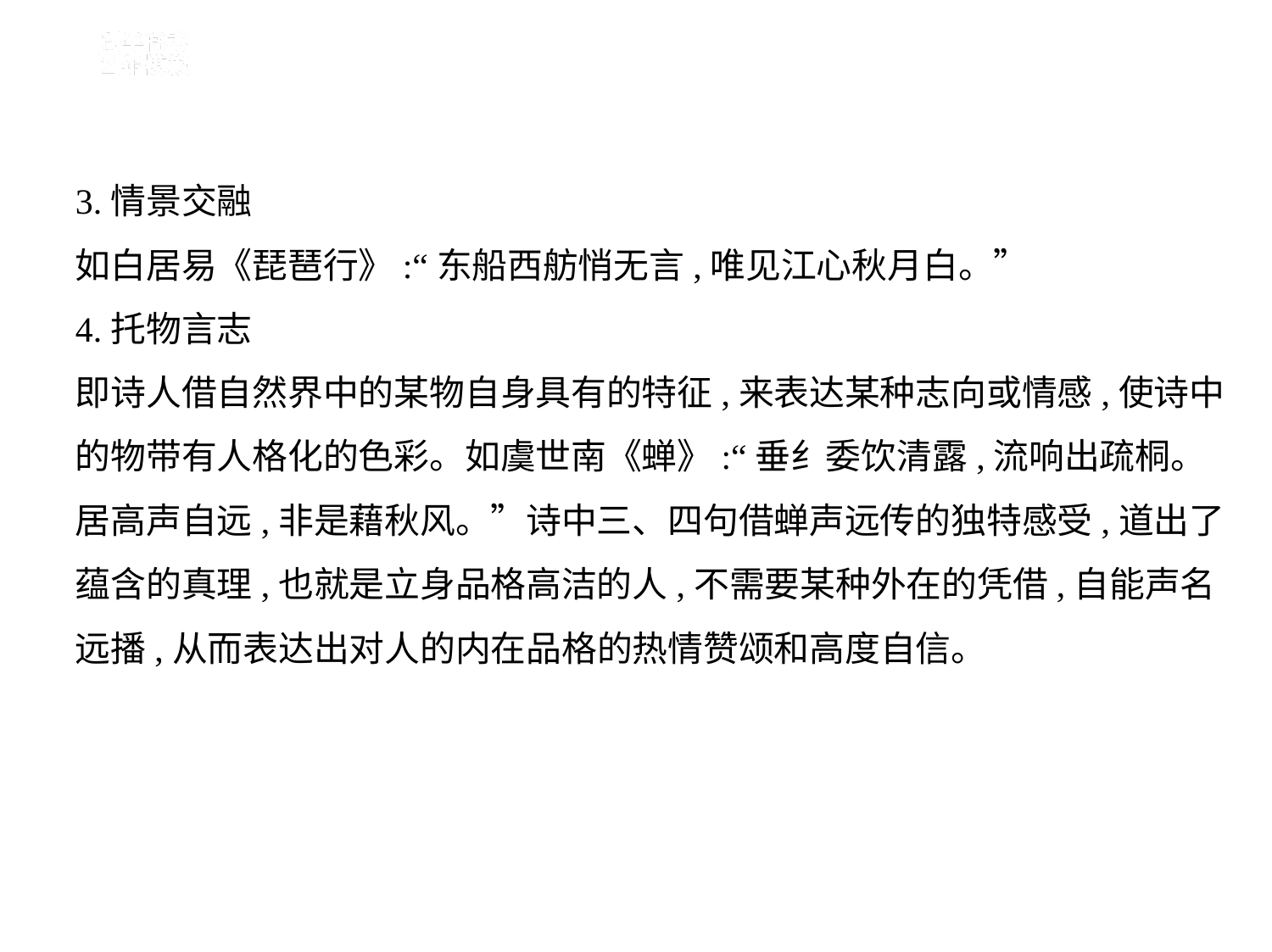

3.情景交融
如白居易《琵琶行》:“东船西舫悄无言,唯见江心秋月白。”
4.托物言志
即诗人借自然界中的某物自身具有的特征,来表达某种志向或情感,使诗中
的物带有人格化的色彩。如虞世南《蝉》:“垂纟委饮清露,流响出疏桐。
居高声自远,非是藉秋风。”诗中三、四句借蝉声远传的独特感受,道出了
蕴含的真理,也就是立身品格高洁的人,不需要某种外在的凭借,自能声名
远播,从而表达出对人的内在品格的热情赞颂和高度自信。